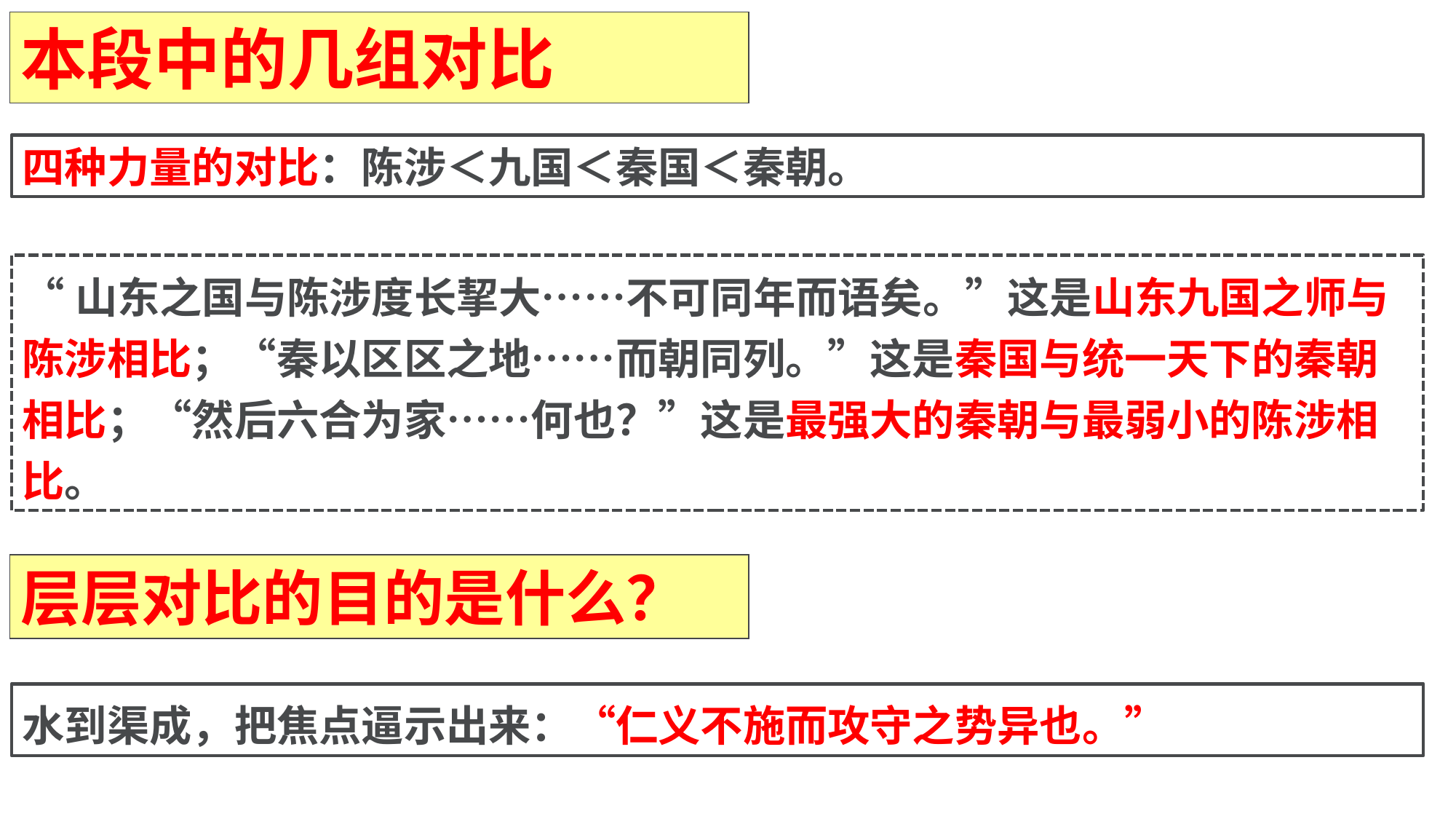

本段中的几组对比
四种力量的对比：陈涉＜九国＜秦国＜秦朝。
“山东之国与陈涉度长挈大……不可同年而语矣。”这是山东九国之师与陈涉相比；“秦以区区之地……而朝同列。”这是秦国与统一天下的秦朝相比；“然后六合为家……何也？”这是最强大的秦朝与最弱小的陈涉相比。
层层对比的目的是什么？
水到渠成，把焦点逼示出来：“仁义不施而攻守之势异也。”